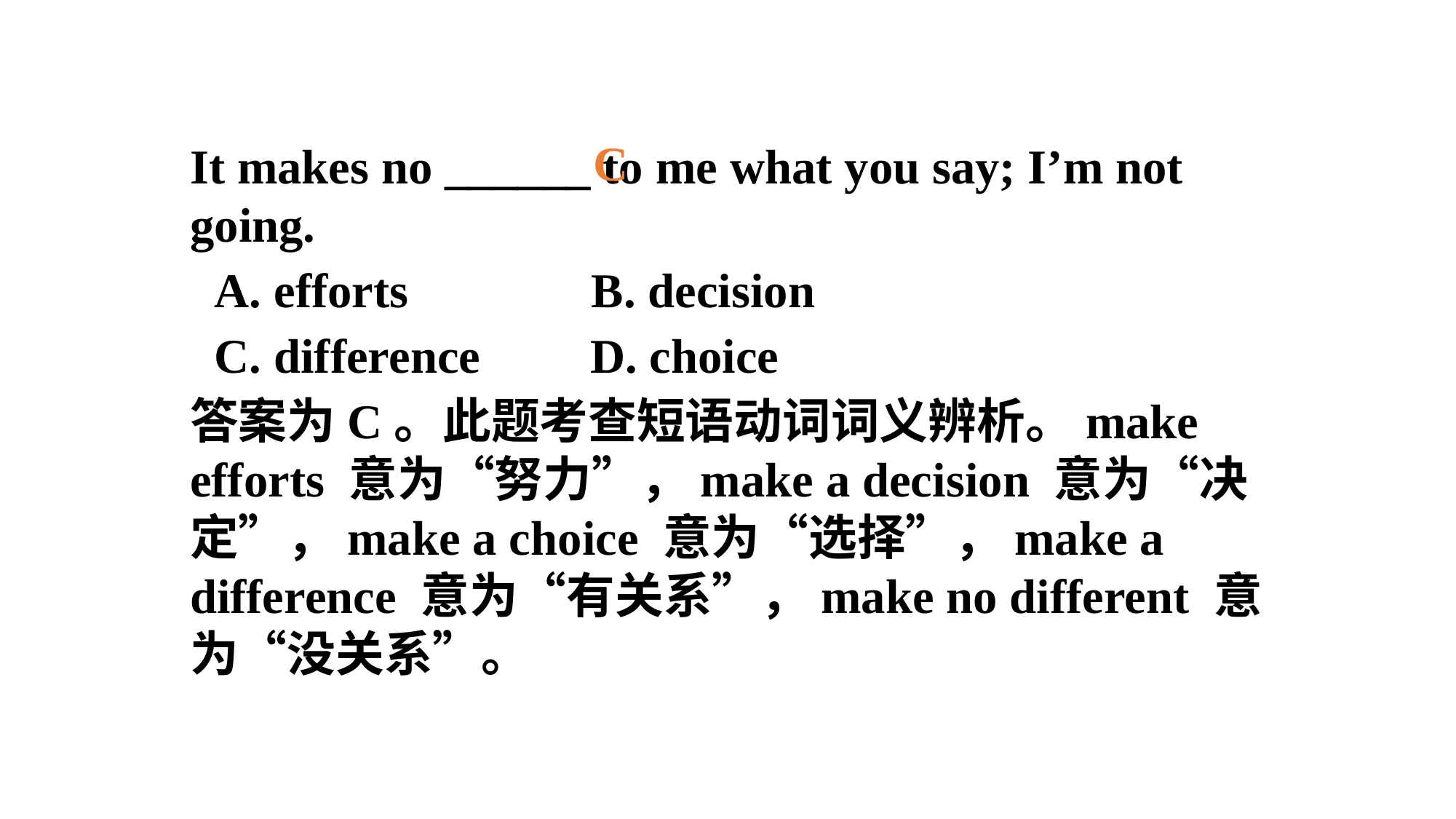

C
It makes no ______ to me what you say; I’m not going.
  A. efforts               B. decision
  C. difference         D. choice
答案为C。此题考查短语动词词义辨析。make efforts 意为“努力”，make a decision 意为“决定”，make a choice 意为“选择”，make a difference 意为“有关系”，make no different 意为“没关系”。